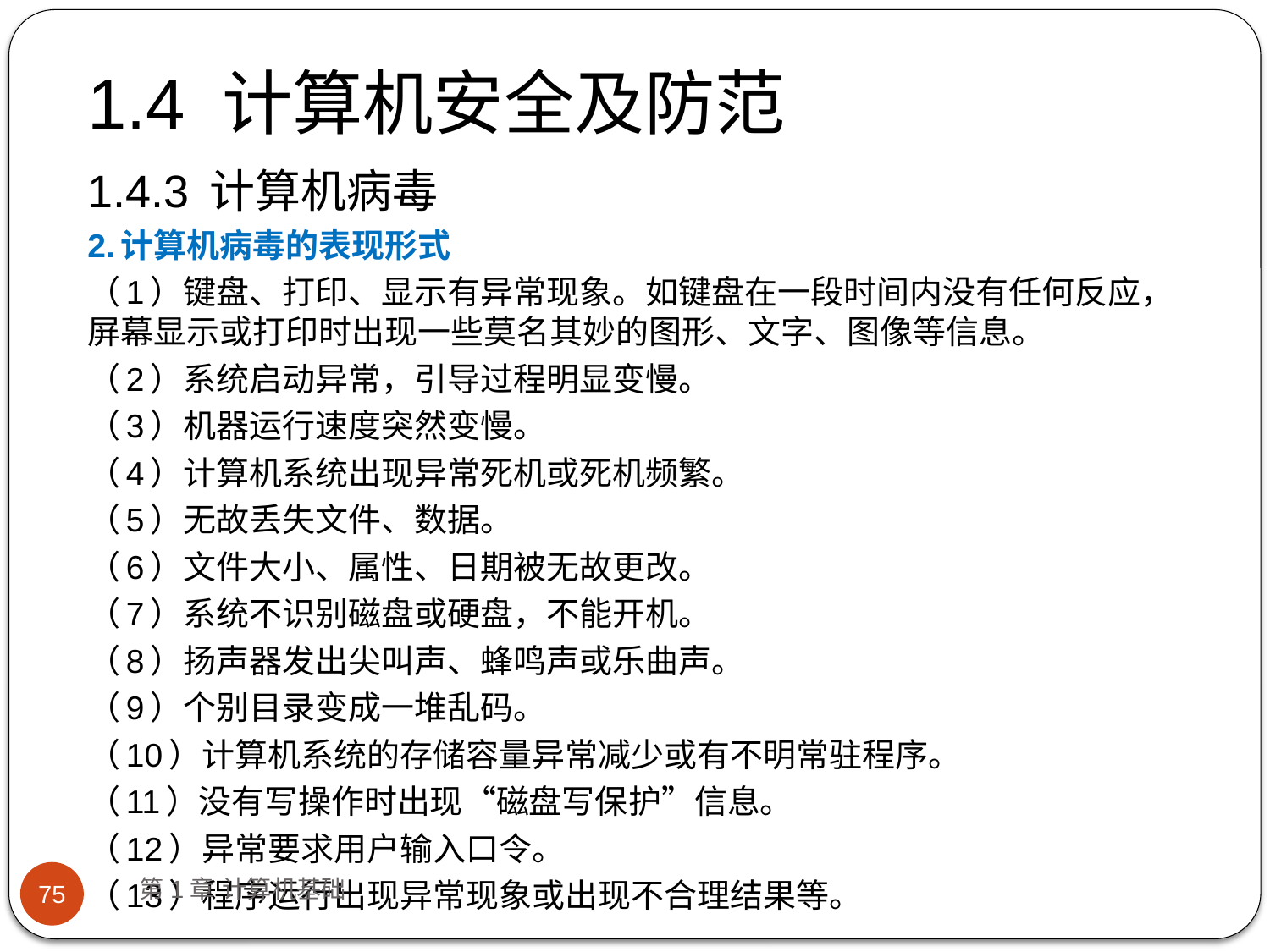

# 1.4 计算机安全及防范
1.4.3 计算机病毒
2.计算机病毒的表现形式
（1）键盘、打印、显示有异常现象。如键盘在一段时间内没有任何反应，屏幕显示或打印时出现一些莫名其妙的图形、文字、图像等信息。
（2）系统启动异常，引导过程明显变慢。
（3）机器运行速度突然变慢。
（4）计算机系统出现异常死机或死机频繁。
（5）无故丢失文件、数据。
（6）文件大小、属性、日期被无故更改。
（7）系统不识别磁盘或硬盘，不能开机。
（8）扬声器发出尖叫声、蜂鸣声或乐曲声。
（9）个别目录变成一堆乱码。
（10）计算机系统的存储容量异常减少或有不明常驻程序。
（11）没有写操作时出现“磁盘写保护”信息。
（12）异常要求用户输入口令。
（13）程序运行出现异常现象或出现不合理结果等。

第1章 计算机基础
75